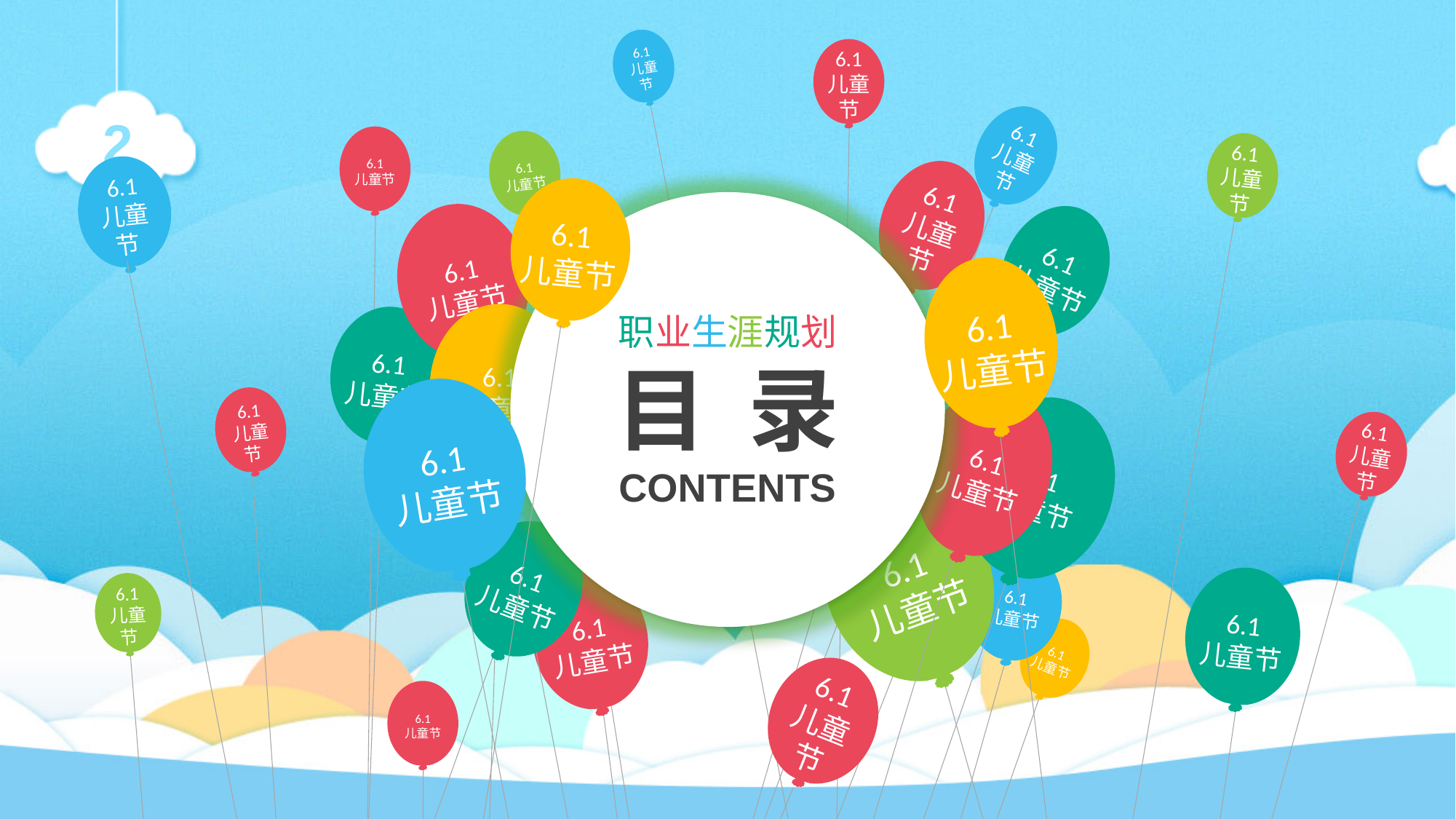

6.1
儿童节
6.1
儿童节
6.1
儿童节
6.1
儿童节
6.1
儿童节
6.1
儿童节
6.1
儿童节
6.1
儿童节
6.1
儿童节
职业生涯规划
目  录
CONTENTS
6.1
儿童节
6.1
儿童节
6.1
儿童节
6.1
儿童节
6.1
儿童节
6.1
儿童节
6.1
儿童节
6.1
儿童节
6.1
儿童节
6.1
儿童节
6.1
儿童节
6.1
儿童节
6.1
儿童节
6.1
儿童节
6.1
儿童节
6.1
儿童节
6.1
儿童节
6.1
儿童节
6.1
儿童节